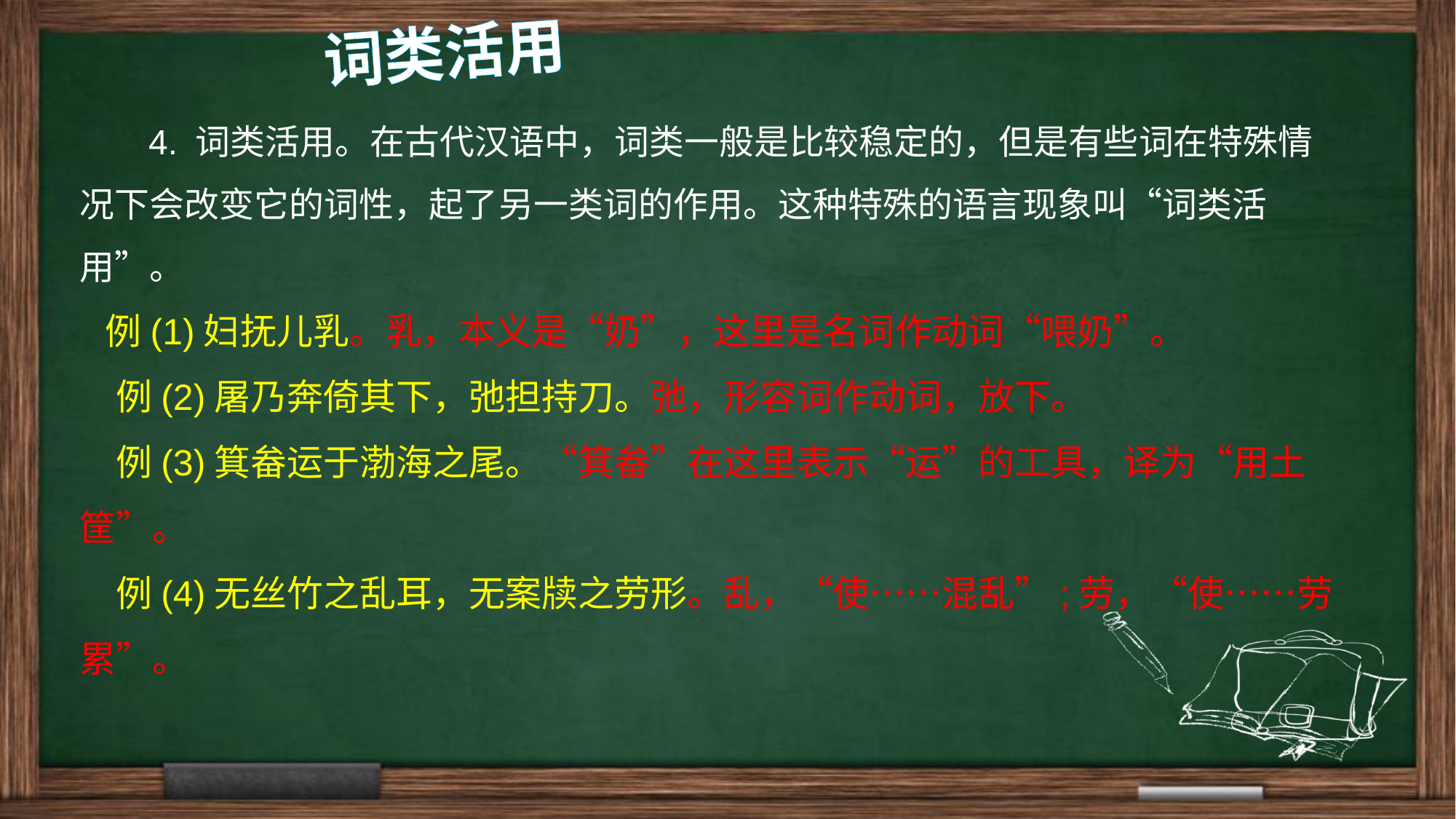

词类活用
　　4. 词类活用。在古代汉语中，词类一般是比较稳定的，但是有些词在特殊情况下会改变它的词性，起了另一类词的作用。这种特殊的语言现象叫“词类活用”。
　例(1)妇抚儿乳。乳，本义是“奶”，这里是名词作动词“喂奶”。
　例(2)屠乃奔倚其下，弛担持刀。弛，形容词作动词，放下。
　例(3)箕畚运于渤海之尾。“箕畚”在这里表示“运”的工具，译为“用土筐”。
　例(4)无丝竹之乱耳，无案牍之劳形。乱，“使……混乱”;劳，“使……劳累”。